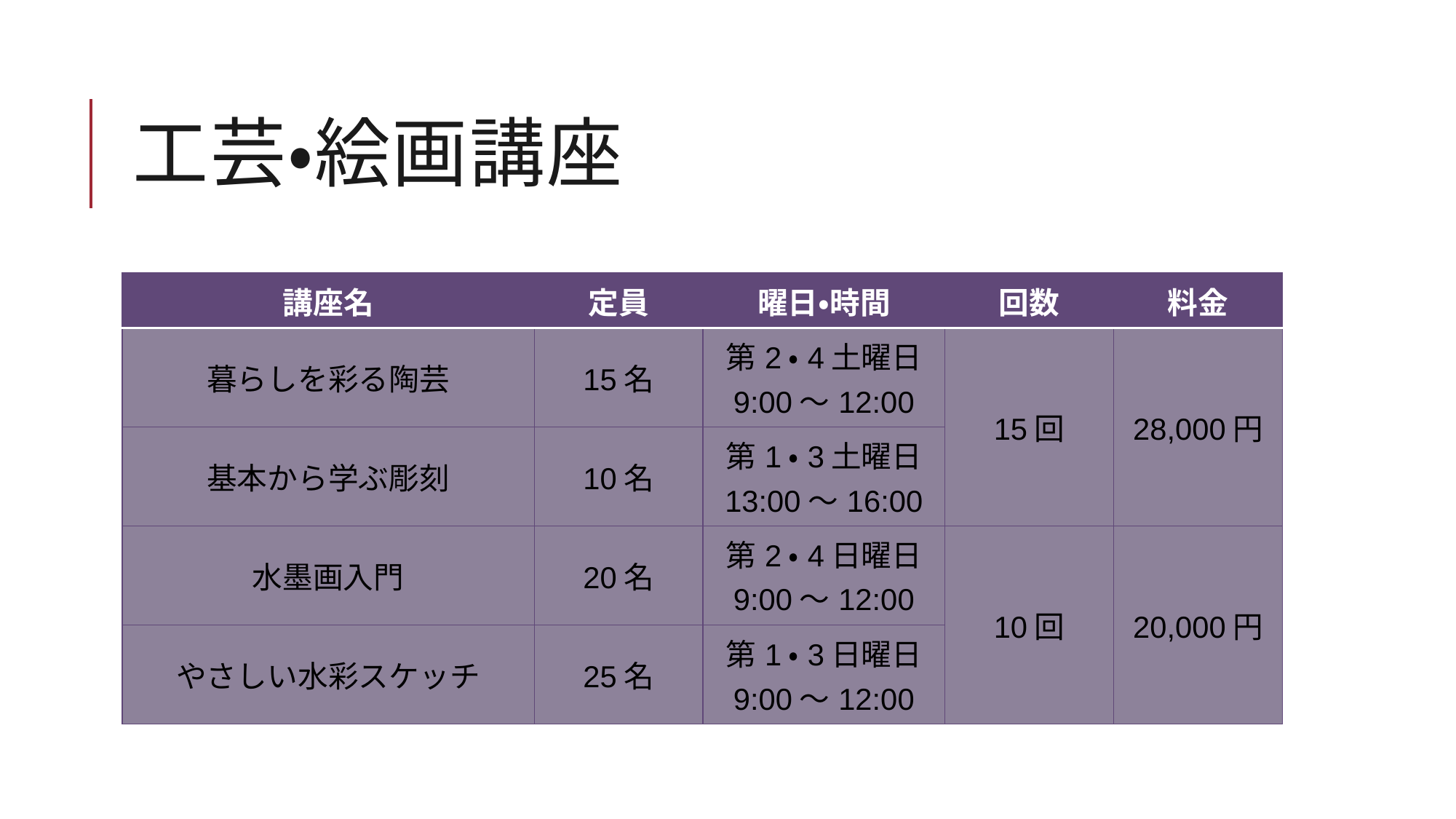

# 工芸・絵画講座
| 講座名 | 定員 | 曜日・時間 | 回数 | 料金 |
| --- | --- | --- | --- | --- |
| 暮らしを彩る陶芸 | 15名 | 第2・4土曜日 9:00～12:00 | 15回 | 28,000円 |
| 基本から学ぶ彫刻 | 10名 | 第1・3土曜日 13:00～16:00 |  |  |
| 水墨画入門 | 20名 | 第2・4日曜日 9:00～12:00 | 10回 | 20,000円 |
| やさしい水彩スケッチ | 25名 | 第1・3日曜日 9:00～12:00 |  |  |